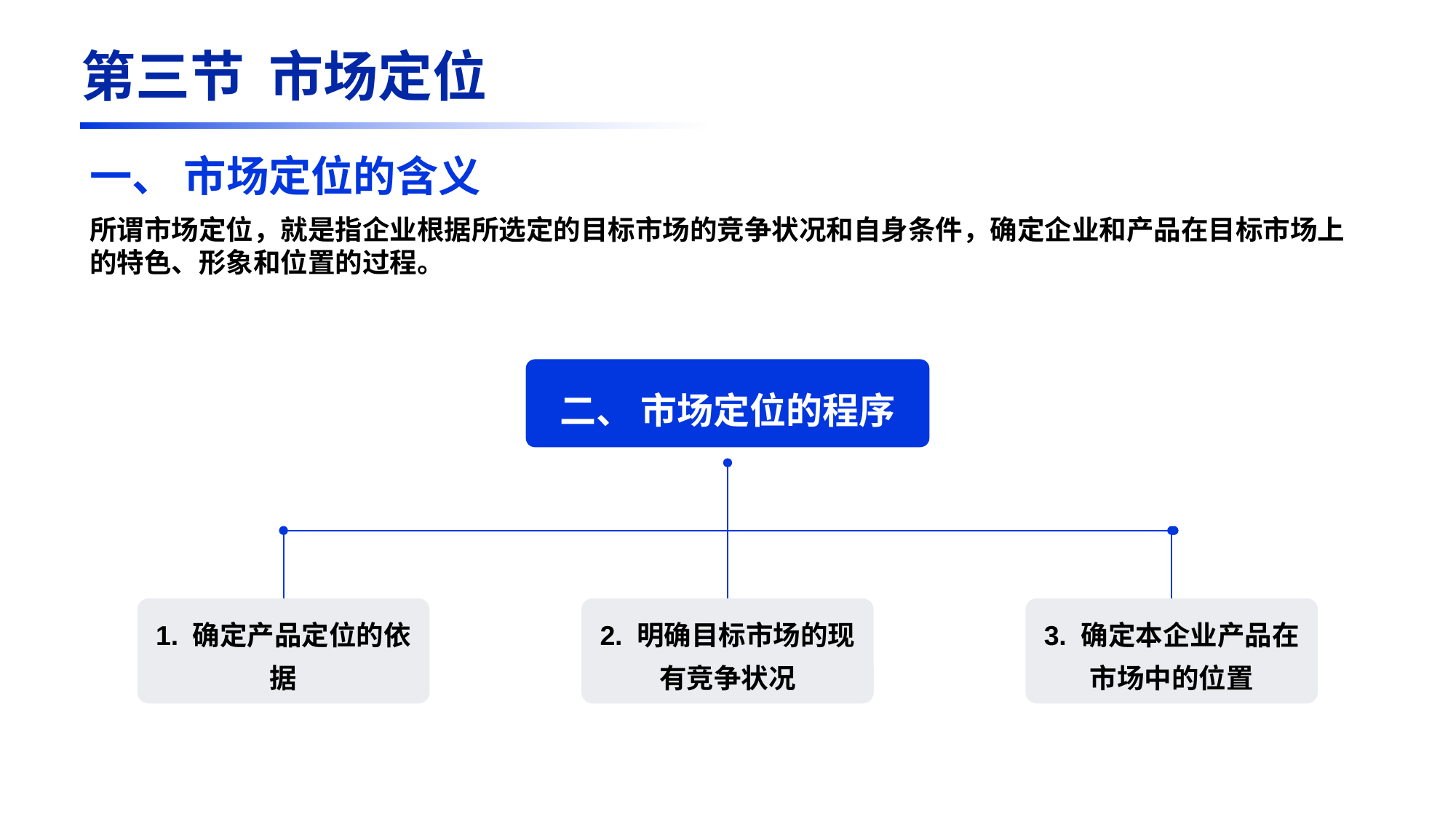

第三节  市场定位
一、 市场定位的含义
所谓市场定位，就是指企业根据所选定的目标市场的竞争状况和自身条件，确定企业和产品在目标市场上的特色、形象和位置的过程。
二、 市场定位的程序
1. 确定产品定位的依据
2. 明确目标市场的现有竞争状况
3. 确定本企业产品在市场中的位置